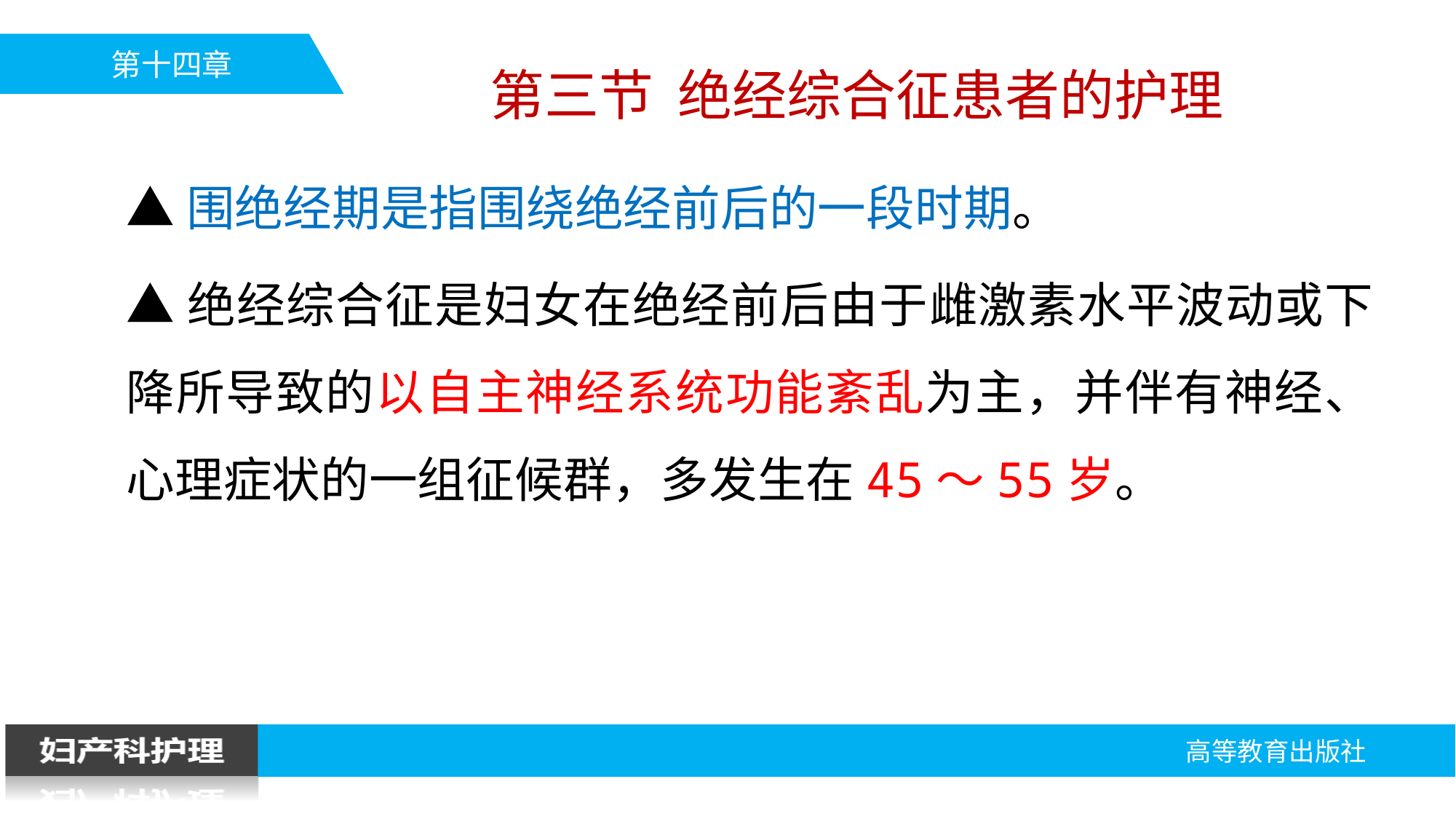

第三节  绝经综合征患者的护理

▲围绝经期是指围绕绝经前后的一段时期。
▲绝经综合征是妇女在绝经前后由于雌激素水平波动或下降所导致的以自主神经系统功能紊乱为主，并伴有神经、心理症状的一组征候群，多发生在45～55岁。